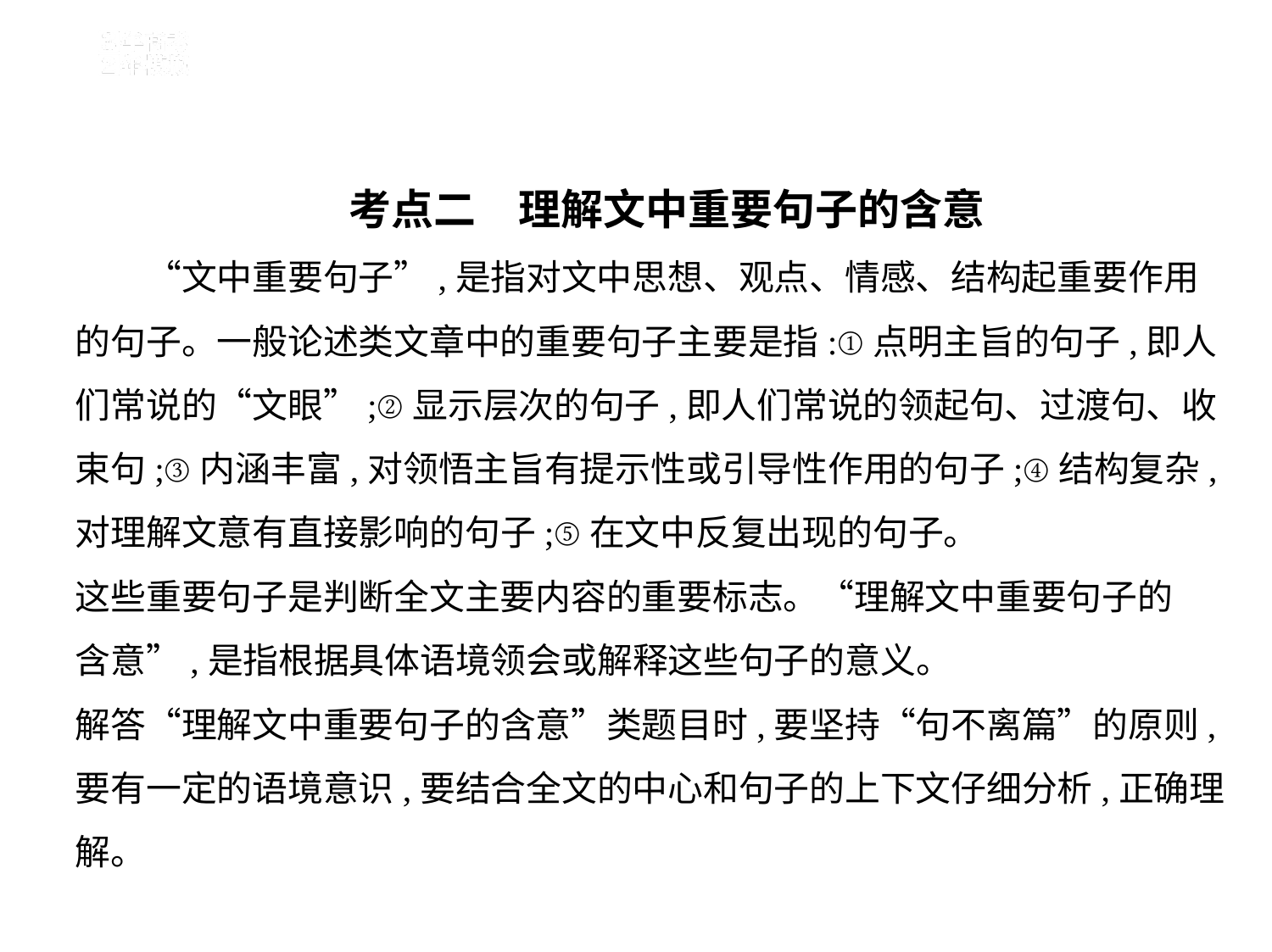

考点二　理解文中重要句子的含意
　　“文中重要句子”,是指对文中思想、观点、情感、结构起重要作用
的句子。一般论述类文章中的重要句子主要是指:①点明主旨的句子,即人
们常说的“文眼”;②显示层次的句子,即人们常说的领起句、过渡句、收
束句;③内涵丰富,对领悟主旨有提示性或引导性作用的句子;④结构复杂,
对理解文意有直接影响的句子;⑤在文中反复出现的句子。
这些重要句子是判断全文主要内容的重要标志。“理解文中重要句子的
含意”,是指根据具体语境领会或解释这些句子的意义。
解答“理解文中重要句子的含意”类题目时,要坚持“句不离篇”的原则,
要有一定的语境意识,要结合全文的中心和句子的上下文仔细分析,正确理
解。